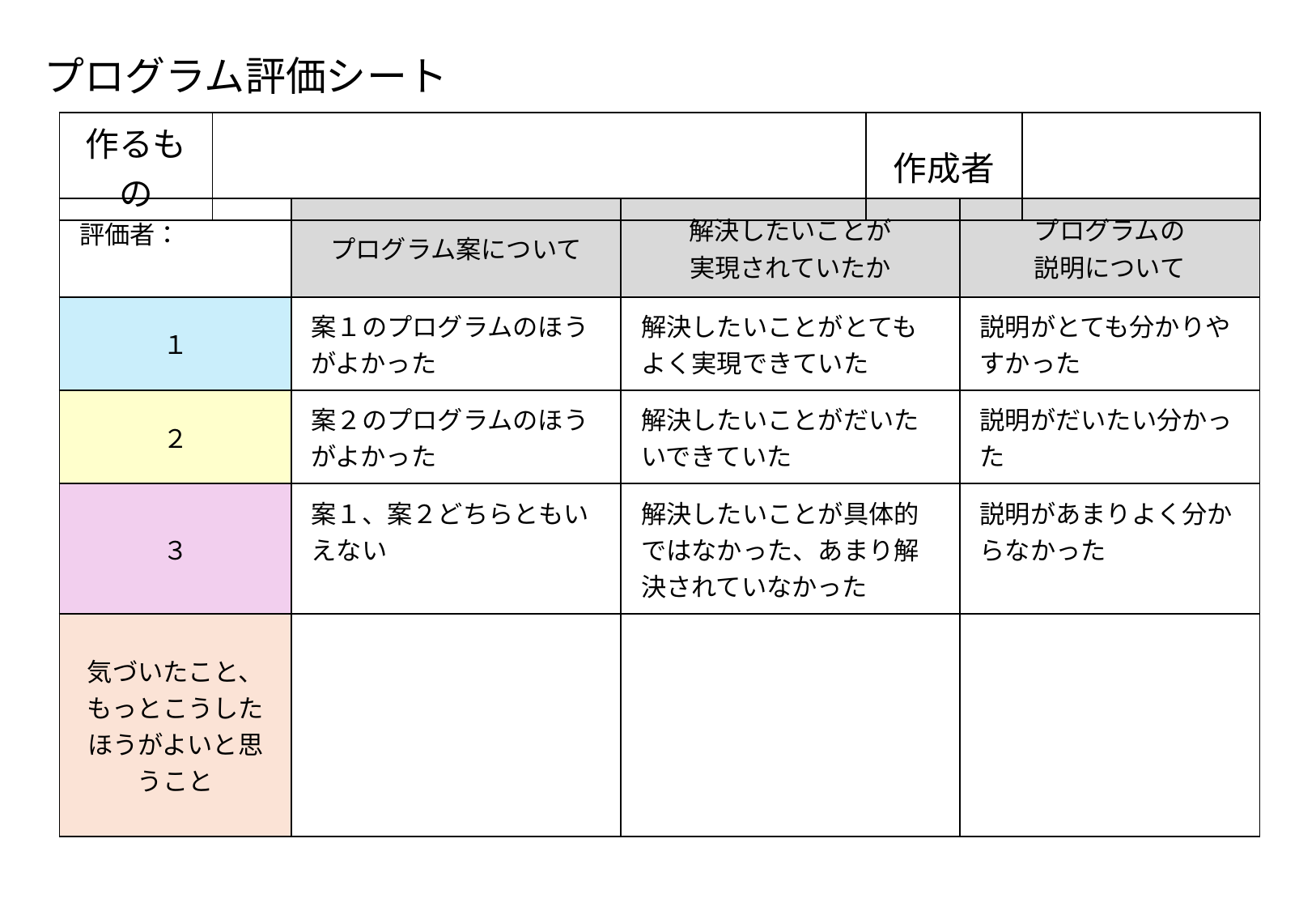

プログラム評価シート
| 作るもの |  | 作成者 |  |
| --- | --- | --- | --- |
| 評価者： | プログラム案について | 解決したいことが 実現されていたか | プログラムの 説明について |
| --- | --- | --- | --- |
| １ | 案１のプログラムのほうがよかった | 解決したいことがとてもよく実現できていた | 説明がとても分かりやすかった |
| ２ | 案２のプログラムのほうがよかった | 解決したいことがだいたいできていた | 説明がだいたい分かった |
| ３ | 案１、案２どちらともいえない | 解決したいことが具体的ではなかった、あまり解決されていなかった | 説明があまりよく分からなかった |
| 気づいたこと、もっとこうしたほうがよいと思うこと |  |  |  |